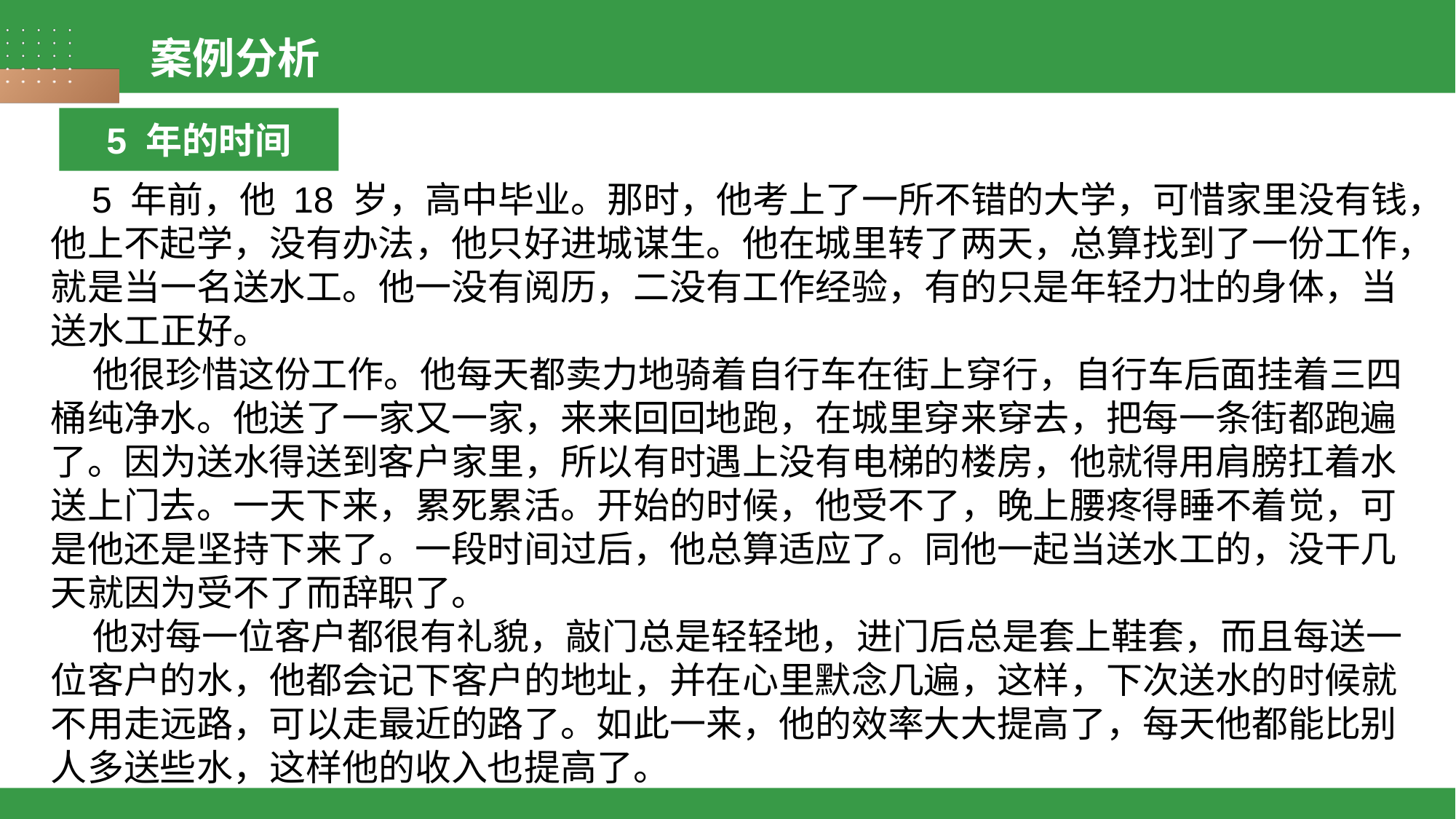

案例分析
5 年的时间
    5 年前，他 18 岁，高中毕业。那时，他考上了一所不错的大学，可惜家里没有钱，他上不起学，没有办法，他只好进城谋生。他在城里转了两天，总算找到了一份工作，就是当一名送水工。他一没有阅历，二没有工作经验，有的只是年轻力壮的身体，当送水工正好。
    他很珍惜这份工作。他每天都卖力地骑着自行车在街上穿行，自行车后面挂着三四桶纯净水。他送了一家又一家，来来回回地跑，在城里穿来穿去，把每一条街都跑遍了。因为送水得送到客户家里，所以有时遇上没有电梯的楼房，他就得用肩膀扛着水送上门去。一天下来，累死累活。开始的时候，他受不了，晚上腰疼得睡不着觉，可是他还是坚持下来了。一段时间过后，他总算适应了。同他一起当送水工的，没干几天就因为受不了而辞职了。
    他对每一位客户都很有礼貌，敲门总是轻轻地，进门后总是套上鞋套，而且每送一位客户的水，他都会记下客户的地址，并在心里默念几遍，这样，下次送水的时候就不用走远路，可以走最近的路了。如此一来，他的效率大大提高了，每天他都能比别人多送些水，这样他的收入也提高了。